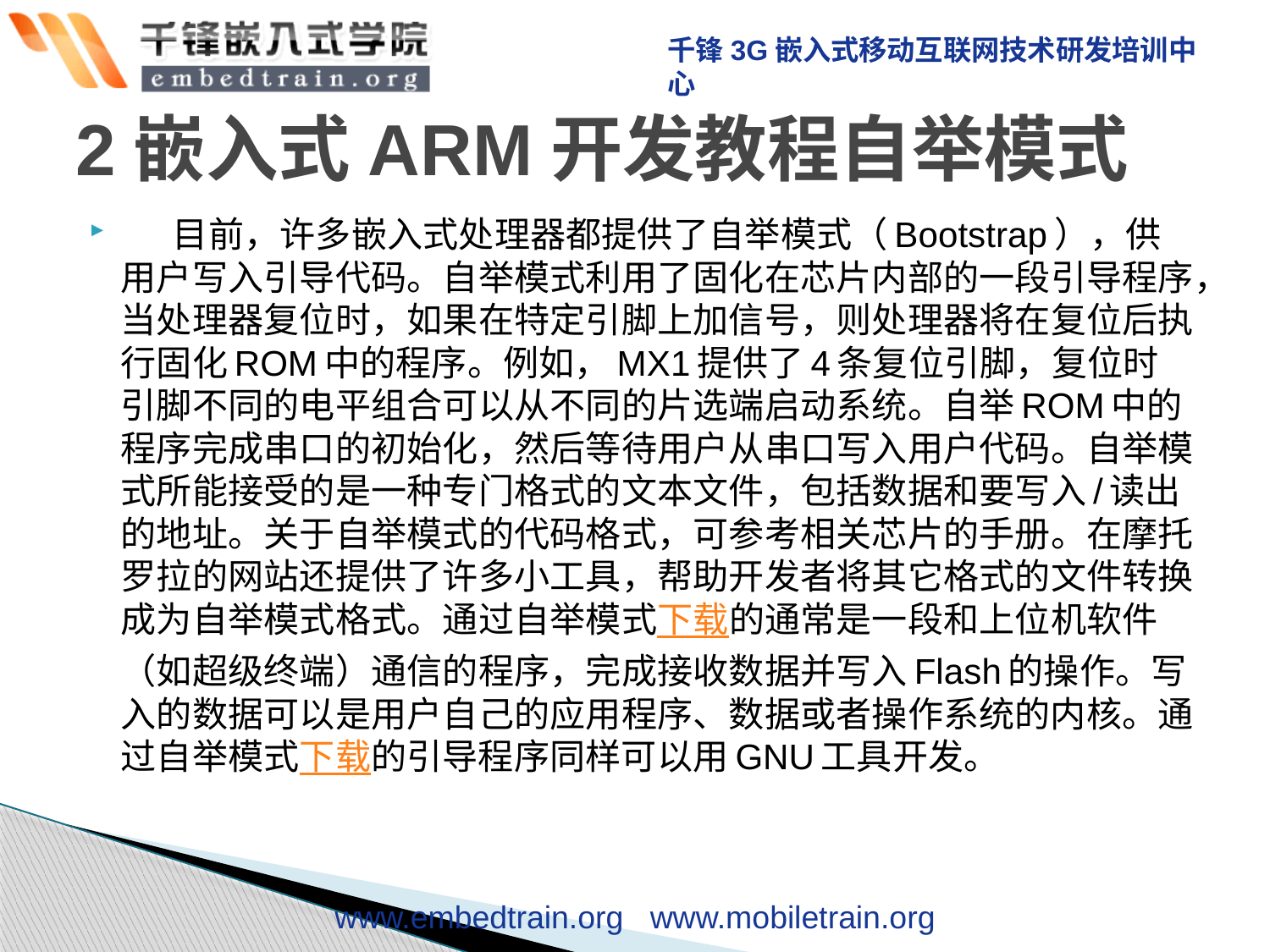

# 2嵌入式ARM开发教程自举模式
　  目前，许多嵌入式处理器都提供了自举模式（Bootstrap），供用户写入引导代码。自举模式利用了固化在芯片内部的一段引导程序，当处理器复位时，如果在特定引脚上加信号，则处理器将在复位后执行固化ROM中的程序。例如，MX1提供了4条复位引脚，复位时引脚不同的电平组合可以从不同的片选端启动系统。自举ROM中的程序完成串口的初始化，然后等待用户从串口写入用户代码。自举模式所能接受的是一种专门格式的文本文件，包括数据和要写入/读出的地址。关于自举模式的代码格式，可参考相关芯片的手册。在摩托罗拉的网站还提供了许多小工具，帮助开发者将其它格式的文件转换成为自举模式格式。通过自举模式下载的通常是一段和上位机软件（如超级终端）通信的程序，完成接收数据并写入Flash的操作。写入的数据可以是用户自己的应用程序、数据或者操作系统的内核。通过自举模式下载的引导程序同样可以用GNU工具开发。